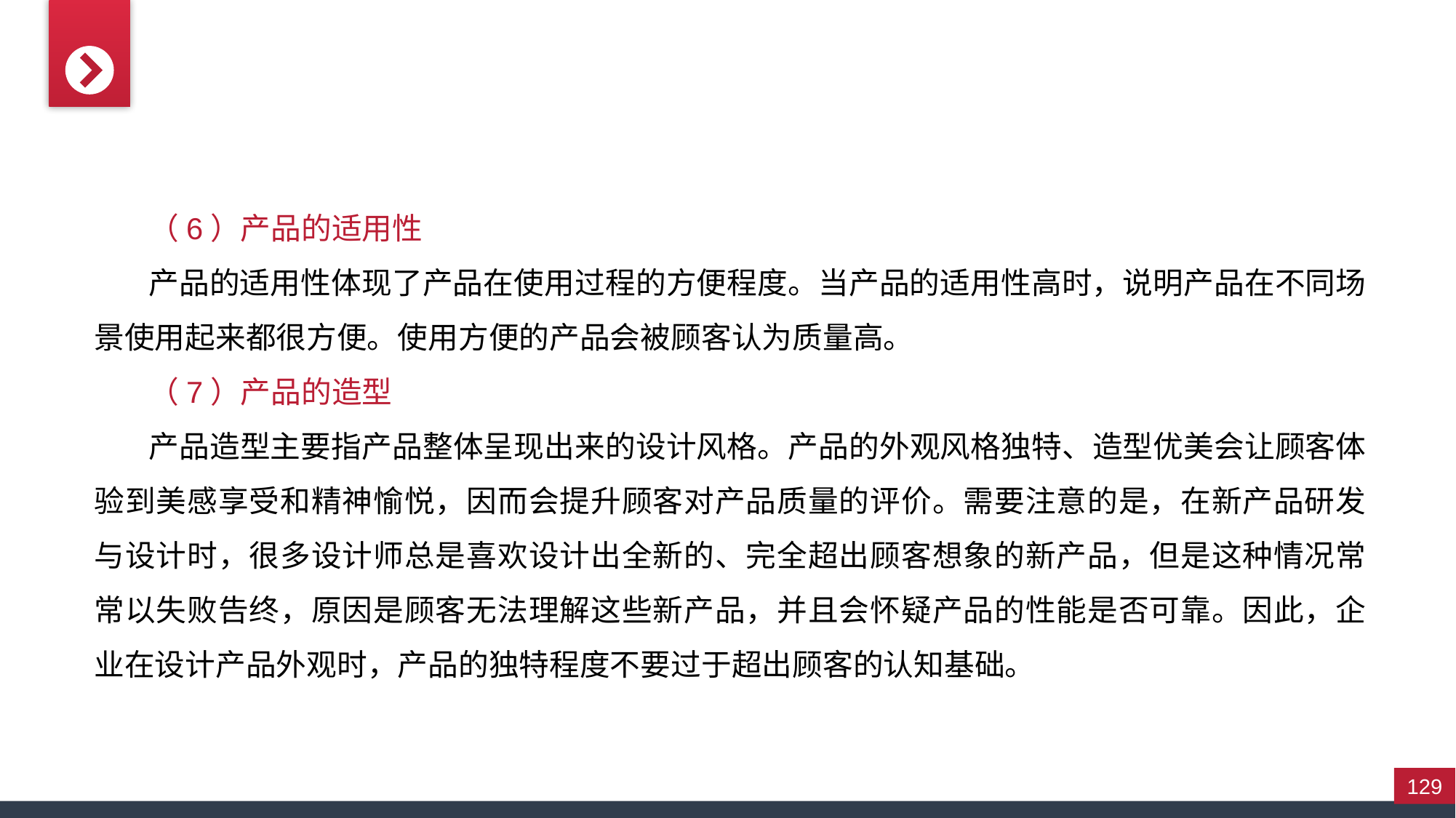

（6）产品的适用性
产品的适用性体现了产品在使用过程的方便程度。当产品的适用性高时，说明产品在不同场景使用起来都很方便。使用方便的产品会被顾客认为质量高。
（7）产品的造型
产品造型主要指产品整体呈现出来的设计风格。产品的外观风格独特、造型优美会让顾客体验到美感享受和精神愉悦，因而会提升顾客对产品质量的评价。需要注意的是，在新产品研发与设计时，很多设计师总是喜欢设计出全新的、完全超出顾客想象的新产品，但是这种情况常常以失败告终，原因是顾客无法理解这些新产品，并且会怀疑产品的性能是否可靠。因此，企业在设计产品外观时，产品的独特程度不要过于超出顾客的认知基础。